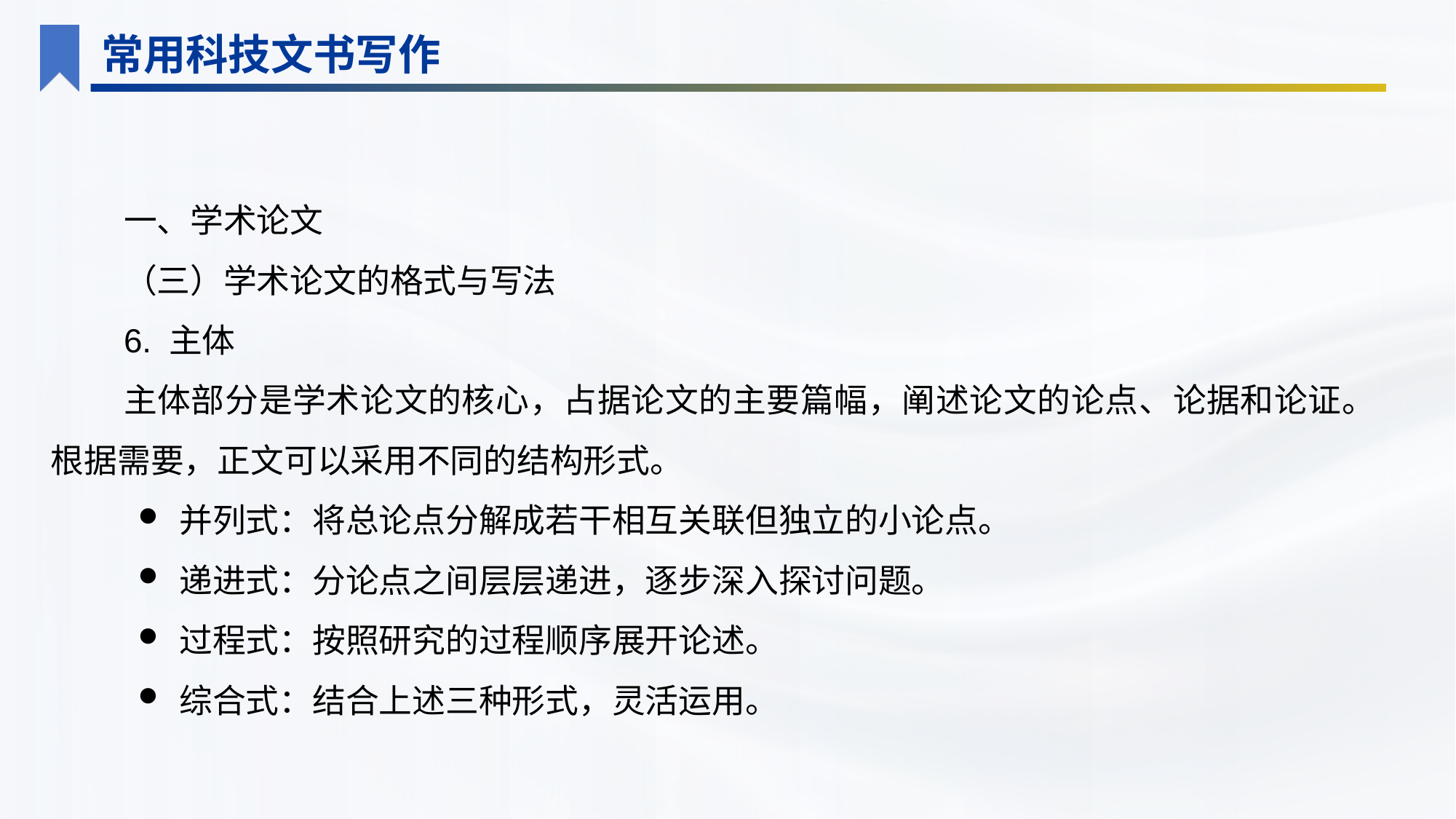

常用科技文书写作
一、学术论文
（三）学术论文的格式与写法
6. 主体
主体部分是学术论文的核心，占据论文的主要篇幅，阐述论文的论点、论据和论证。根据需要，正文可以采用不同的结构形式。
并列式：将总论点分解成若干相互关联但独立的小论点。
递进式：分论点之间层层递进，逐步深入探讨问题。
过程式：按照研究的过程顺序展开论述。
综合式：结合上述三种形式，灵活运用。